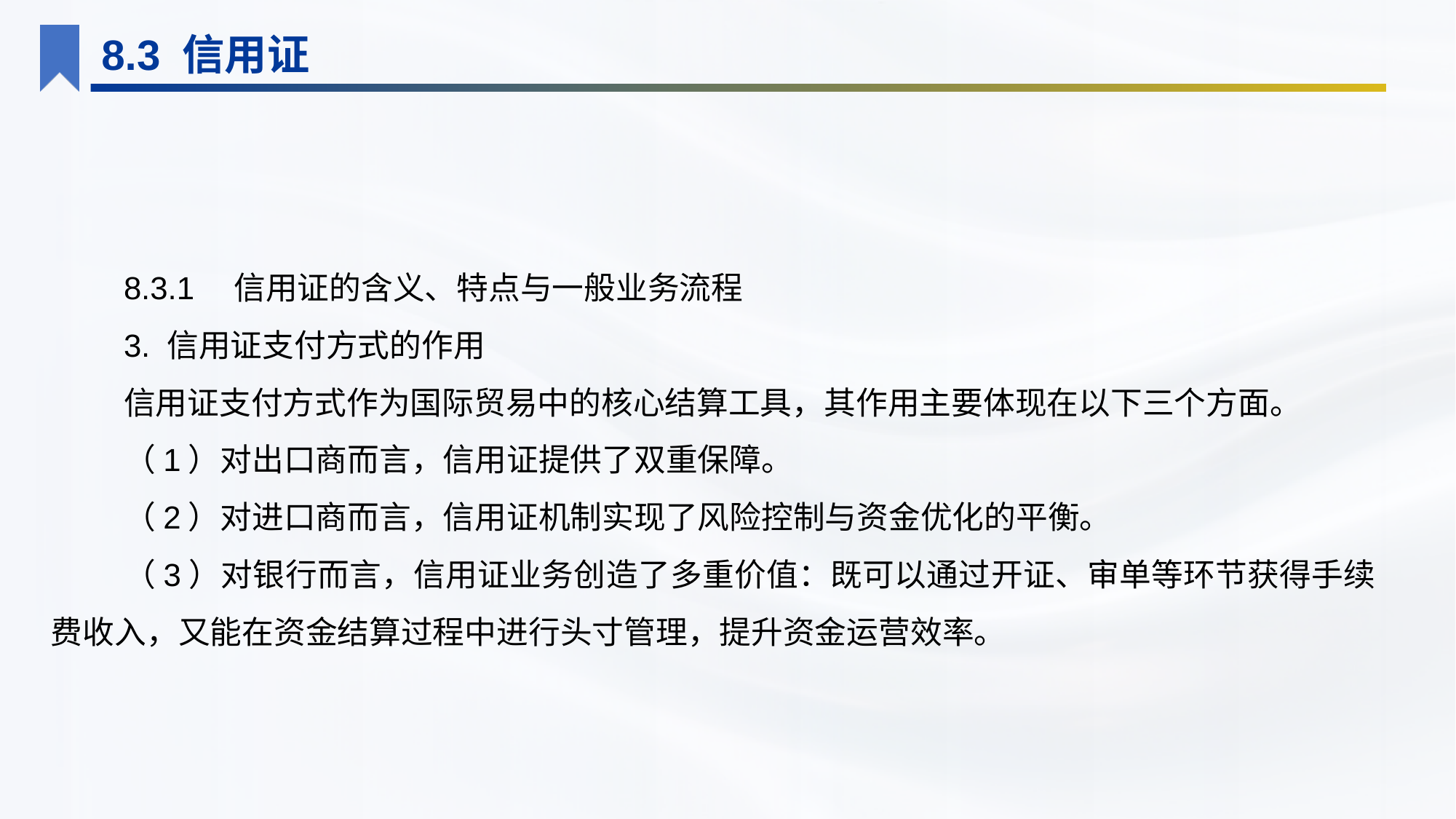

8.3 信用证
8.3.1　信用证的含义、特点与一般业务流程
3. 信用证支付方式的作用
信用证支付方式作为国际贸易中的核心结算工具，其作用主要体现在以下三个方面。
（1）对出口商而言，信用证提供了双重保障。
（2）对进口商而言，信用证机制实现了风险控制与资金优化的平衡。
（3）对银行而言，信用证业务创造了多重价值：既可以通过开证、审单等环节获得手续费收入，又能在资金结算过程中进行头寸管理，提升资金运营效率。